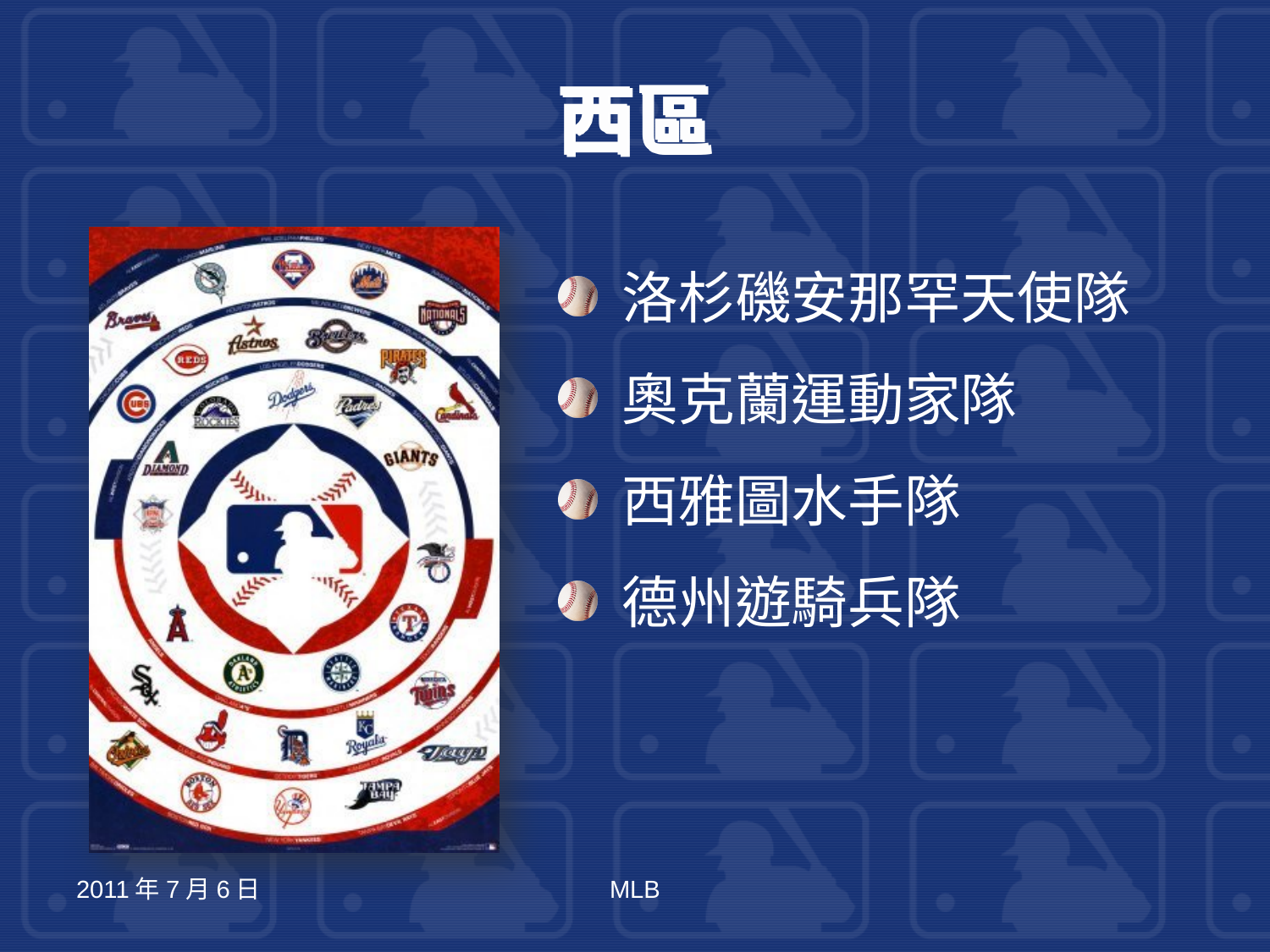

# 西區
洛杉磯安那罕天使隊
奧克蘭運動家隊
西雅圖水手隊
德州遊騎兵隊
2011年7月6日
MLB